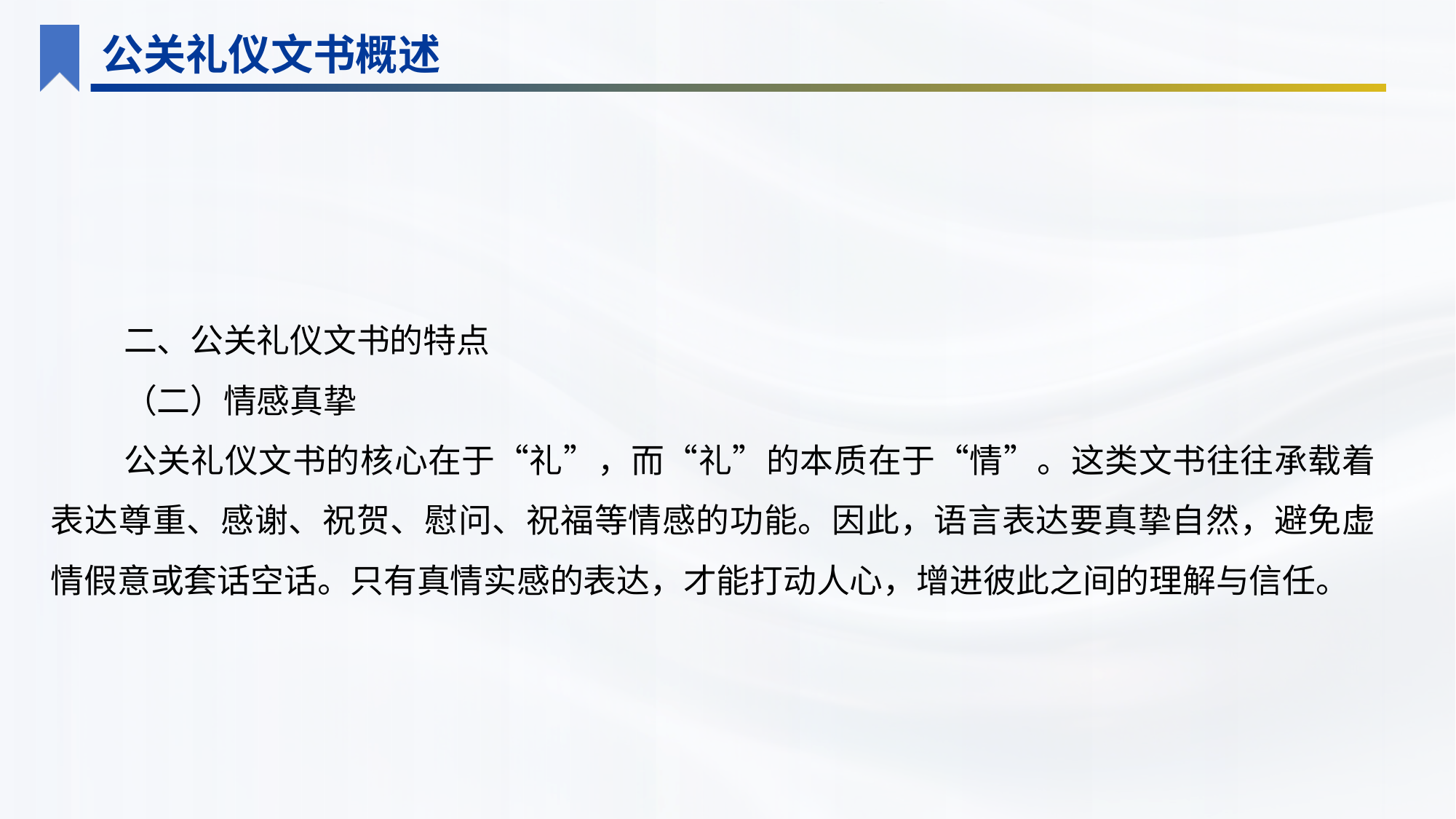

公关礼仪文书概述
二、公关礼仪文书的特点
（二）情感真挚
公关礼仪文书的核心在于“礼”，而“礼”的本质在于“情”。这类文书往往承载着表达尊重、感谢、祝贺、慰问、祝福等情感的功能。因此，语言表达要真挚自然，避免虚情假意或套话空话。只有真情实感的表达，才能打动人心，增进彼此之间的理解与信任。